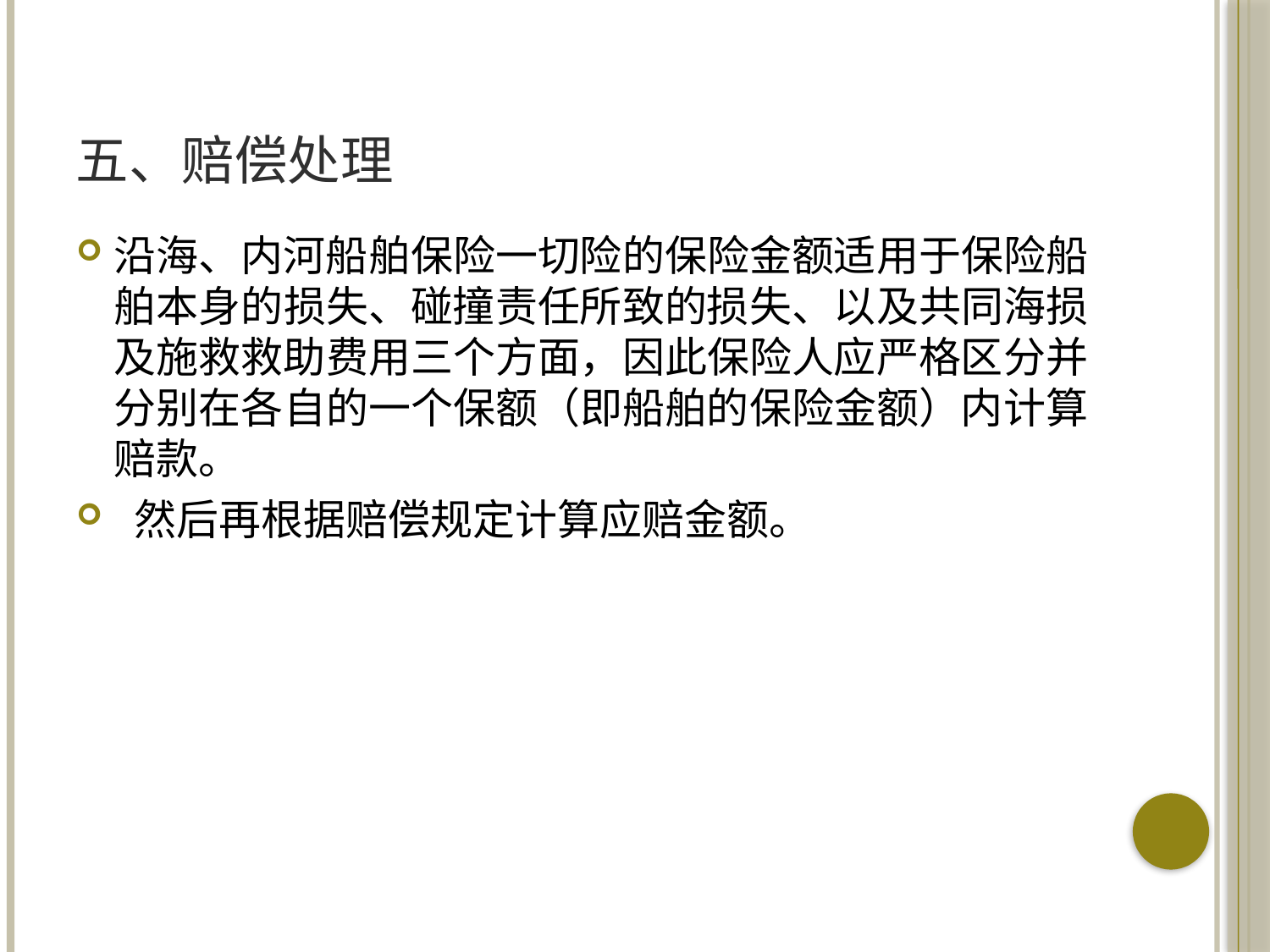

# 五、赔偿处理
沿海、内河船舶保险一切险的保险金额适用于保险船舶本身的损失、碰撞责任所致的损失、以及共同海损及施救救助费用三个方面，因此保险人应严格区分并分别在各自的一个保额（即船舶的保险金额）内计算赔款。
 然后再根据赔偿规定计算应赔金额。